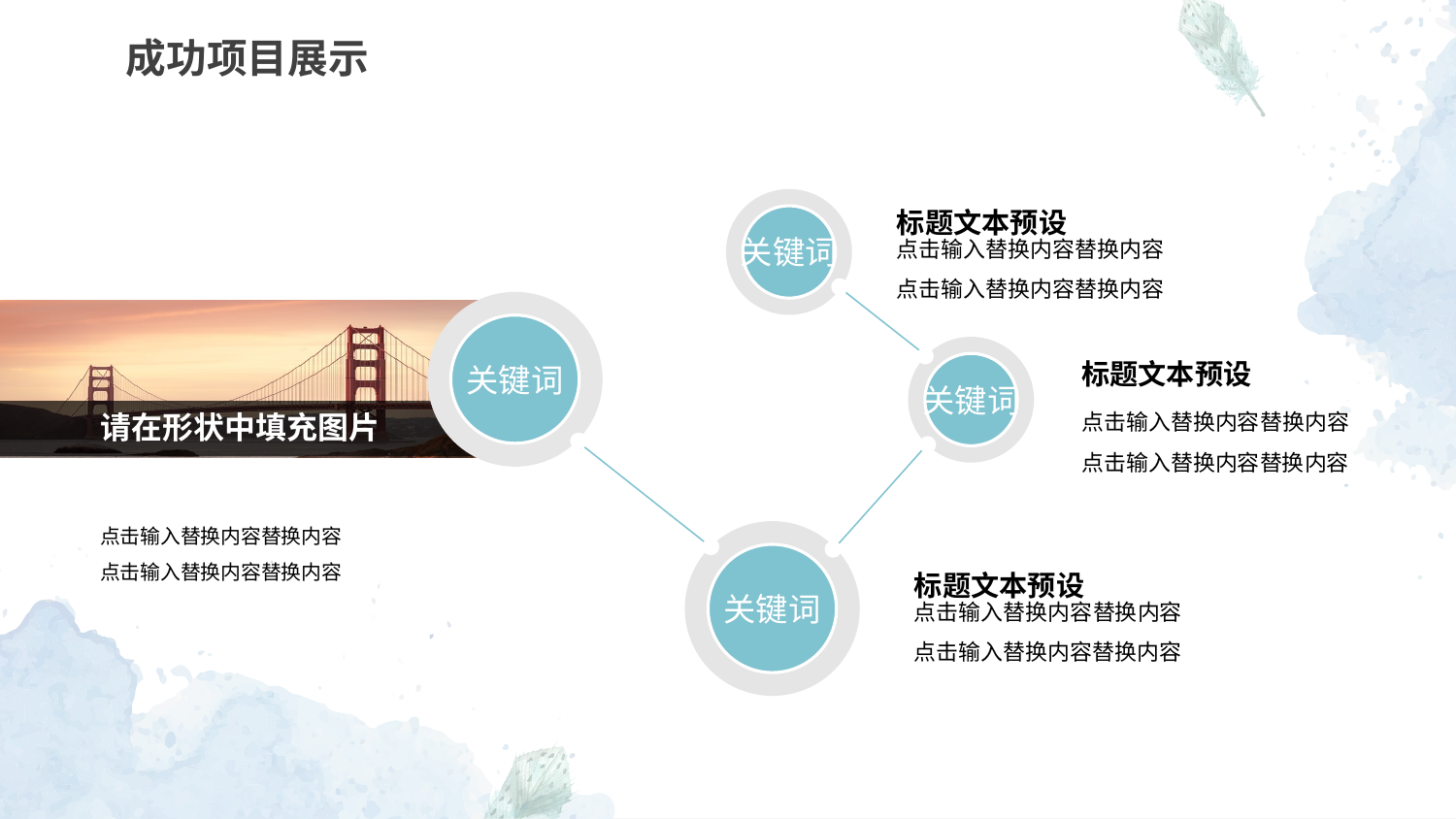

成功项目展示
标题文本预设

关键词

关键词

关键词

关键词

点击输入替换内容替换内容
点击输入替换内容替换内容

标题文本预设
点击输入替换内容替换内容
点击输入替换内容替换内容

请在形状中填充图片
点击输入替换内容替换内容
点击输入替换内容替换内容
标题文本预设
点击输入替换内容替换内容
点击输入替换内容替换内容